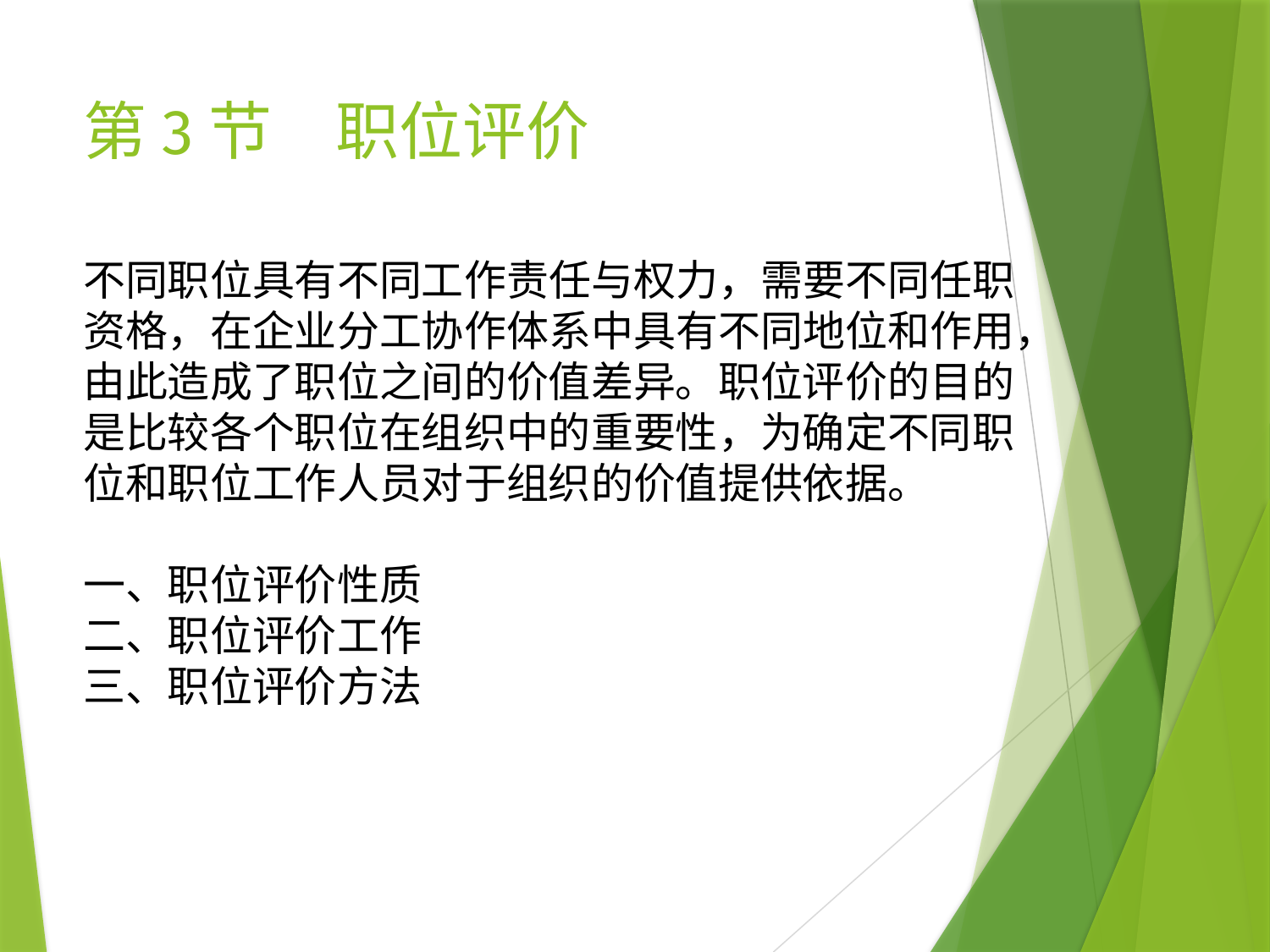

# 第3节　职位评价

不同职位具有不同工作责任与权力，需要不同任职资格，在企业分工协作体系中具有不同地位和作用，由此造成了职位之间的价值差异。职位评价的目的是比较各个职位在组织中的重要性，为确定不同职位和职位工作人员对于组织的价值提供依据。

一、职位评价性质
二、职位评价工作
三、职位评价方法